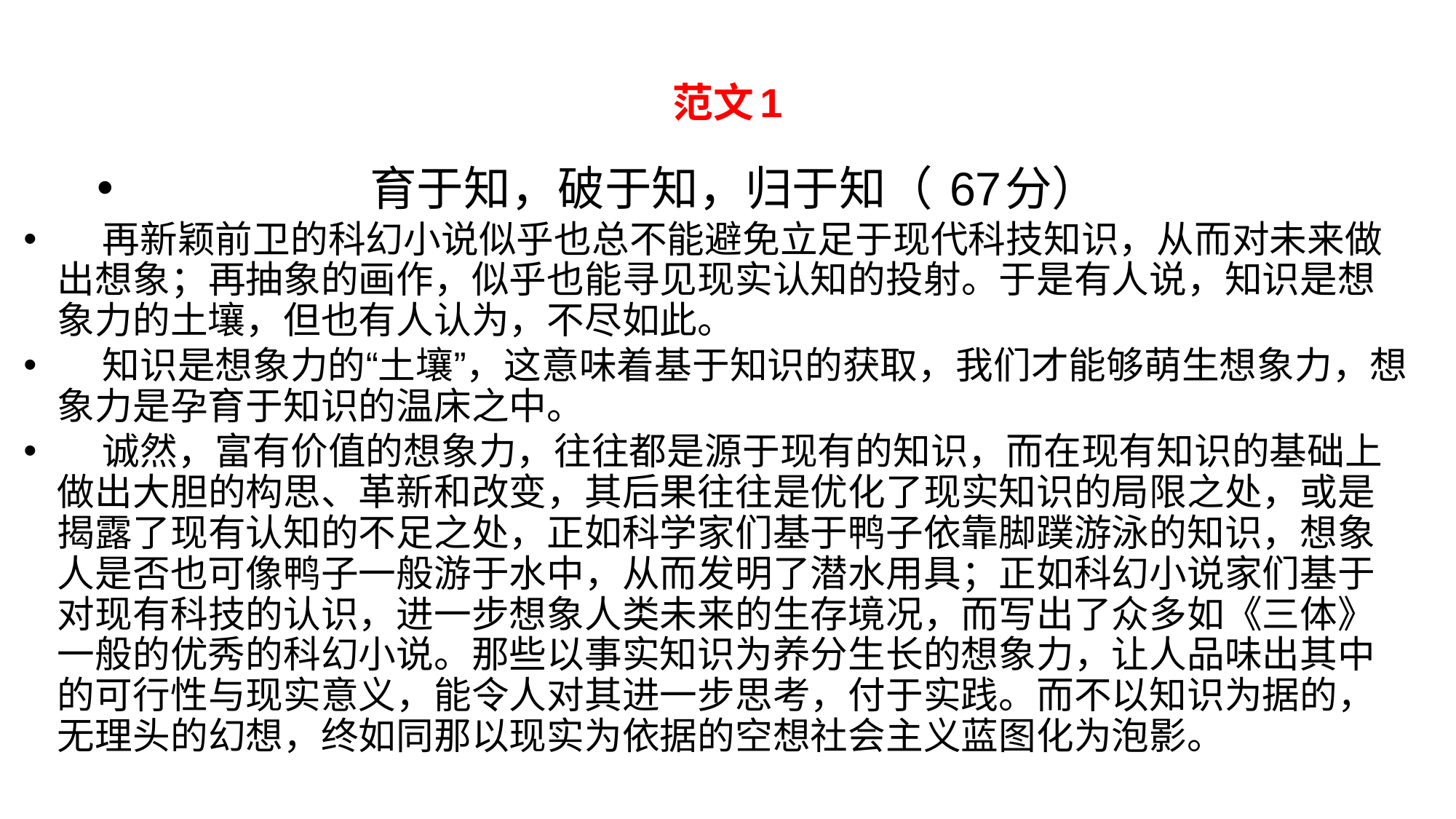

# 范文1
育于知，破于知，归于知（ 67分）
    再新颖前卫的科幻小说似乎也总不能避免立足于现代科技知识，从而对未来做出想象；再抽象的画作，似乎也能寻见现实认知的投射。于是有人说，知识是想象力的土壤，但也有人认为，不尽如此。
    知识是想象力的“土壤”，这意味着基于知识的获取，我们才能够萌生想象力，想象力是孕育于知识的温床之中。
    诚然，富有价值的想象力，往往都是源于现有的知识，而在现有知识的基础上做出大胆的构思、革新和改变，其后果往往是优化了现实知识的局限之处，或是揭露了现有认知的不足之处，正如科学家们基于鸭子依靠脚蹼游泳的知识，想象人是否也可像鸭子一般游于水中，从而发明了潜水用具；正如科幻小说家们基于对现有科技的认识，进一步想象人类未来的生存境况，而写出了众多如《三体》一般的优秀的科幻小说。那些以事实知识为养分生长的想象力，让人品味出其中的可行性与现实意义，能令人对其进一步思考，付于实践。而不以知识为据的，无理头的幻想，终如同那以现实为依据的空想社会主义蓝图化为泡影。